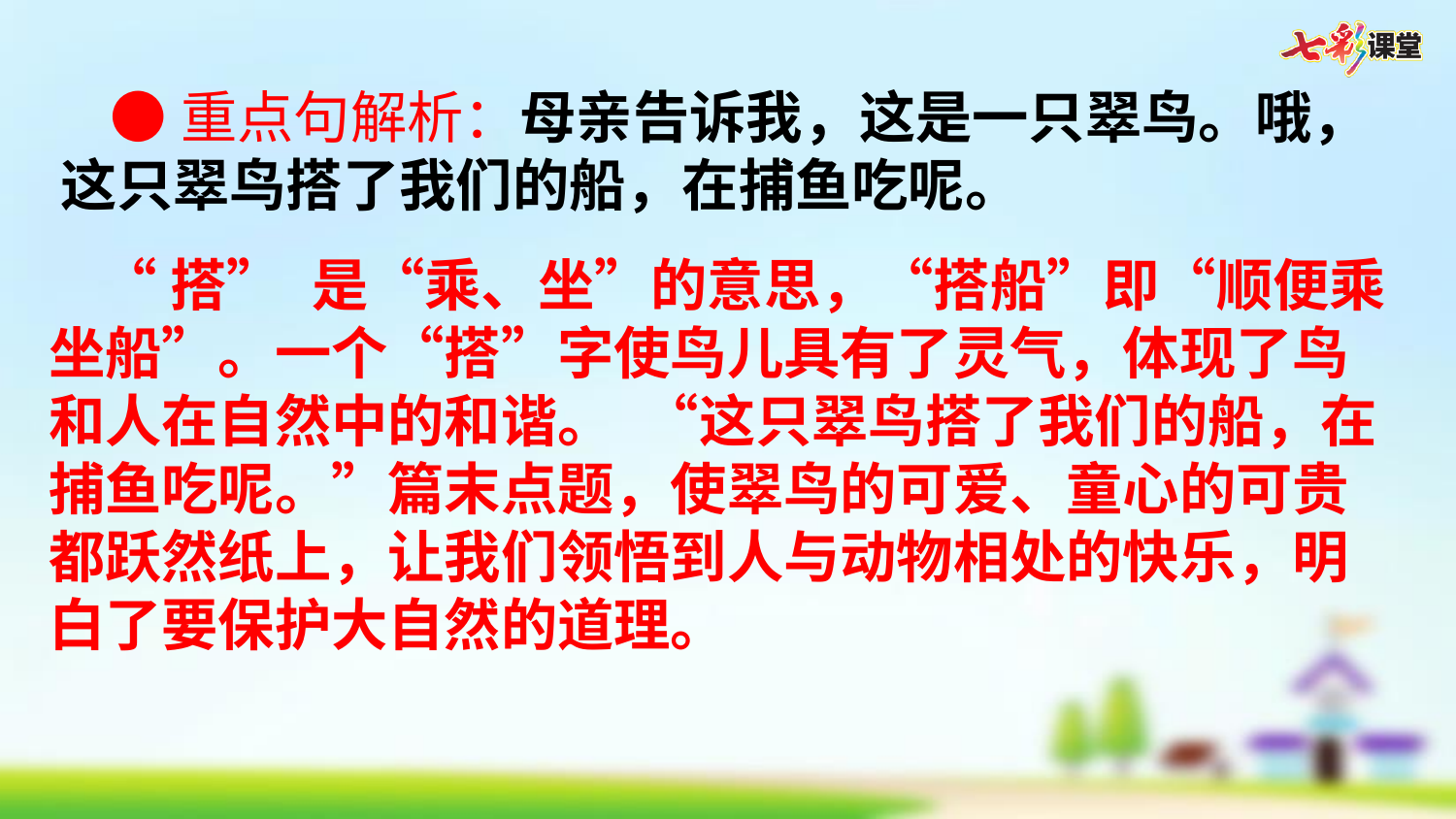

●重点句解析：母亲告诉我，这是一只翠鸟。哦，这只翠鸟搭了我们的船，在捕鱼吃呢。
    “搭” 是“乘、坐”的意思，“搭船”即“顺便乘坐船”。一个“搭”字使鸟儿具有了灵气，体现了鸟和人在自然中的和谐。 “这只翠鸟搭了我们的船，在捕鱼吃呢。”篇末点题，使翠鸟的可爱、童心的可贵都跃然纸上，让我们领悟到人与动物相处的快乐，明白了要保护大自然的道理。